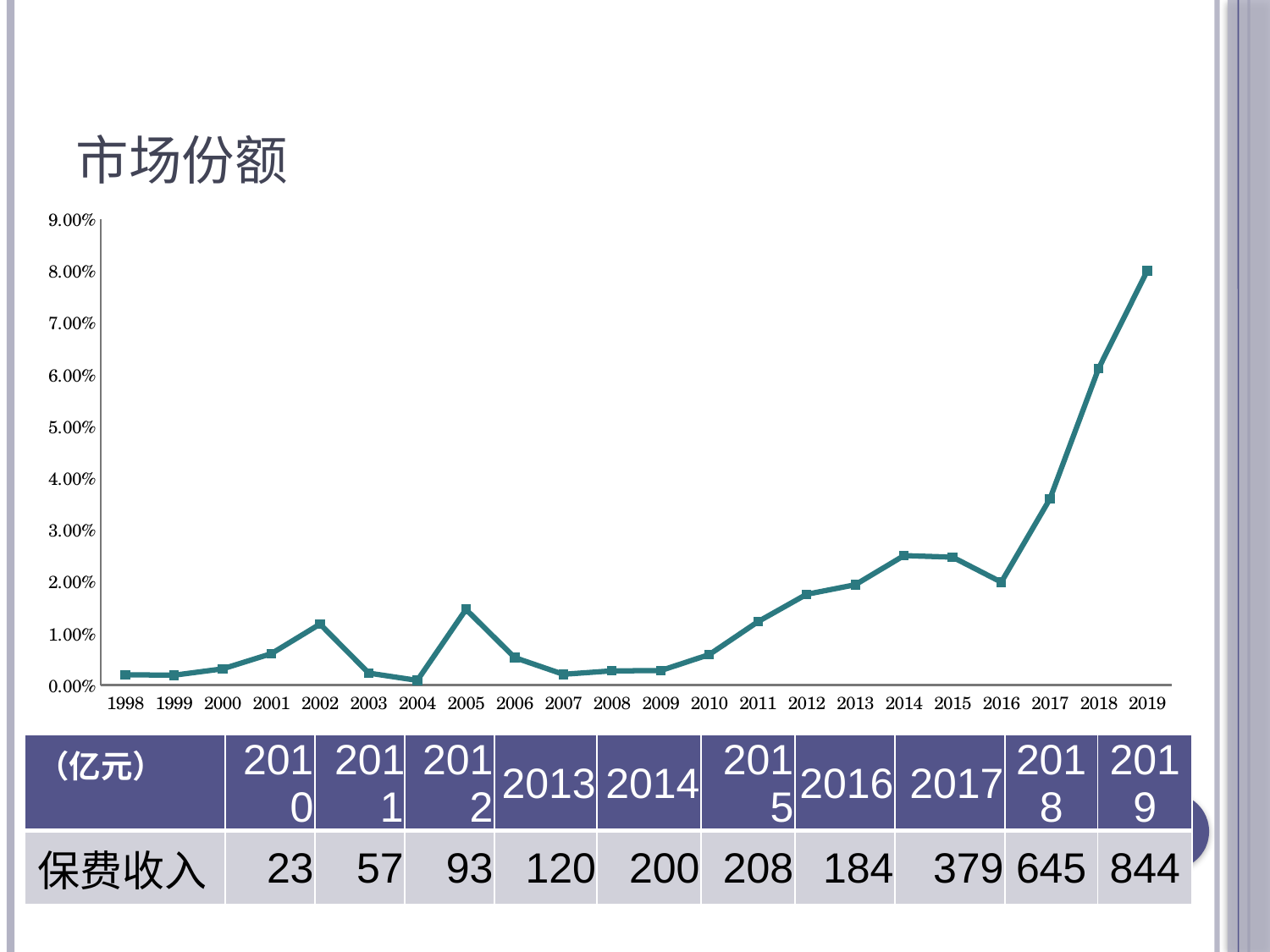

# 市场份额

### Chart

| Category |  |
|---|---|
| 1998 | 0.0019801980198019802 |
| 1999 | 0.0018975332068311196 |
| 2000 | 0.003125 |
| 2001 | 0.006058932930373125 |
| 2002 | 0.011776628907903684 |
| 2003 | 0.0023004275510053107 |
| 2004 | 0.0008888888888888889 |
| 2005 | 0.014611457005787762 |
| 2006 | 0.0052978729040290325 |
| 2007 | 0.0020673050451253147 |
| 2008 | 0.0027346140513799314 |
| 2009 | 0.0027887601144713004 |
| 2010 | 0.005880933556488793 |
| 2011 | 0.012237376077889568 |
| 2012 | 0.017531650199871313 |
| 2013 | 0.01937620125365004 |
| 2014 | 0.02500322077506232 |
| 2015 | 0.024705281777925518 |
| 2016 | 0.01987105185338678 |
| 2017 | 0.03597245147703341 |
| 2018 | 0.06118731857248563 |
| 2019 | 0.0800368072552033 |
| （亿元） | 2010 | 2011 | 2012 | 2013 | 2014 | 2015 | 2016 | 2017 | 2018 | 2019 |
| --- | --- | --- | --- | --- | --- | --- | --- | --- | --- | --- |
| 保费收入 | 23 | 57 | 93 | 120 | 200 | 208 | 184 | 379 | 645 | 844 |